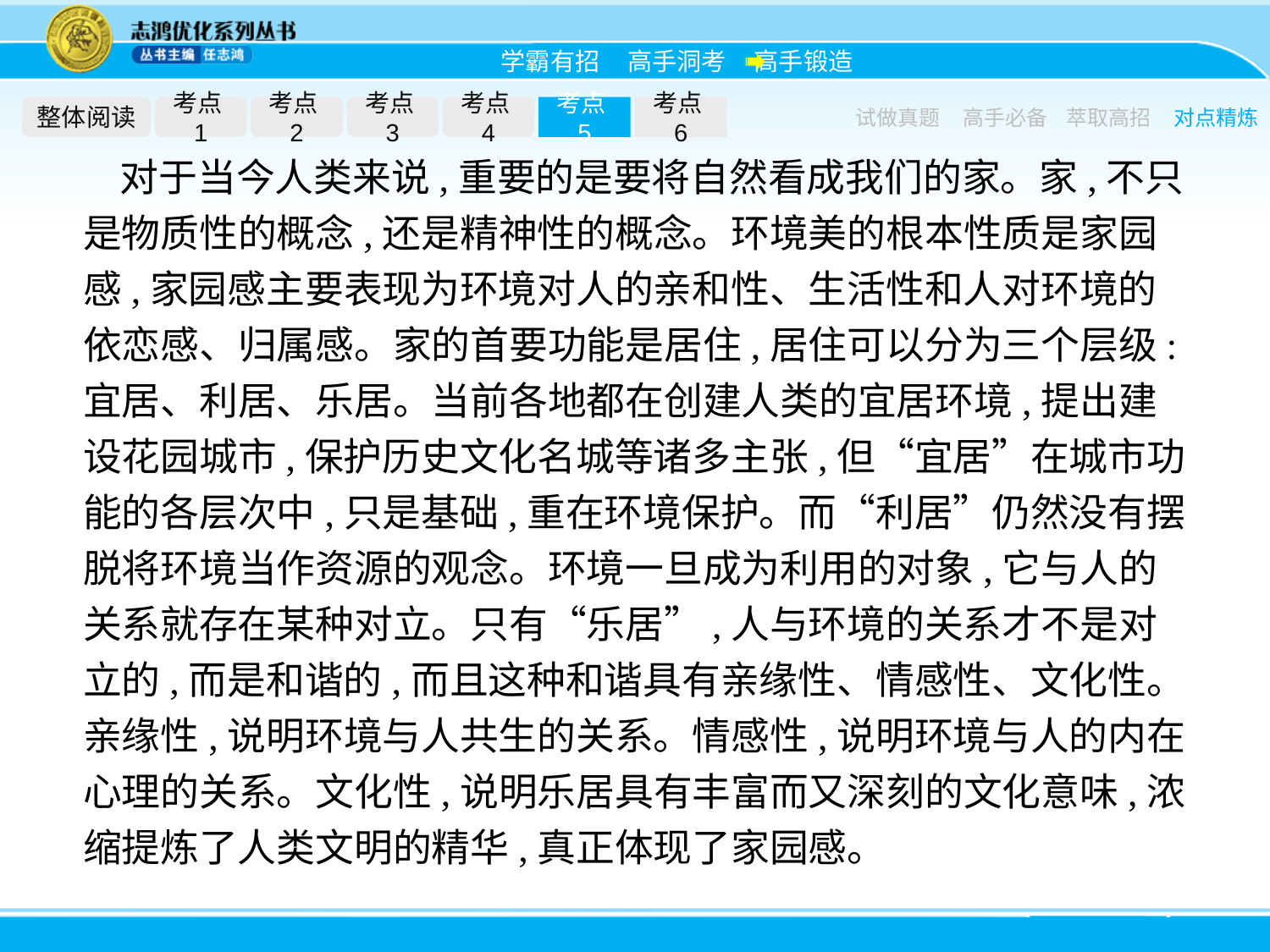

整体阅读
考点1
考点2
考点3
考点4
考点5
考点6
试做真题
高手必备
萃取高招
对点精炼
对于当今人类来说,重要的是要将自然看成我们的家。家,不只是物质性的概念,还是精神性的概念。环境美的根本性质是家园感,家园感主要表现为环境对人的亲和性、生活性和人对环境的依恋感、归属感。家的首要功能是居住,居住可以分为三个层级:宜居、利居、乐居。当前各地都在创建人类的宜居环境,提出建设花园城市,保护历史文化名城等诸多主张,但“宜居”在城市功能的各层次中,只是基础,重在环境保护。而“利居”仍然没有摆脱将环境当作资源的观念。环境一旦成为利用的对象,它与人的关系就存在某种对立。只有“乐居”,人与环境的关系才不是对立的,而是和谐的,而且这种和谐具有亲缘性、情感性、文化性。亲缘性,说明环境与人共生的关系。情感性,说明环境与人的内在心理的关系。文化性,说明乐居具有丰富而又深刻的文化意味,浓缩提炼了人类文明的精华,真正体现了家园感。